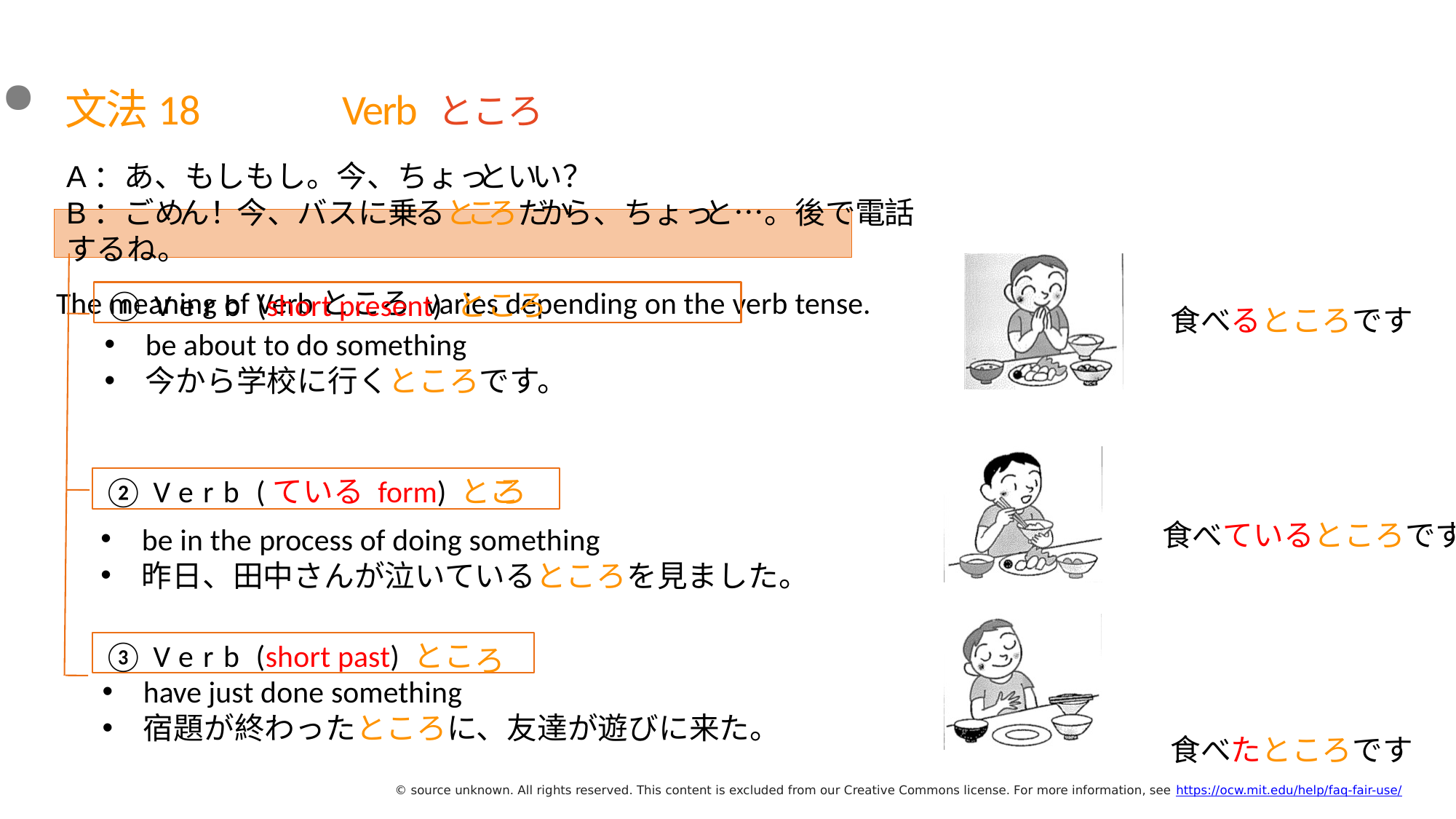

⽂法18	Verb ところ
A：あ、もしもし。今、ちょっといい？
B：ごめん！今、バスに乗るところだから、ちょっと…。後で電話するね。
The meaning of Verbところ varies depending on the verb tense.

①Verb (short present) とこ ろ
⾷べるところです

be about to do something
今から学校に⾏くところです。

②Verb (ている form) と こ
ろ

⾷べているところです
be in the process of doing something
昨⽇、⽥中さんが泣いているところを⾒ました。

③Verb (short past) とこ
ろ
have just done something
宿題が終わったところに、友達が遊びに来た。

⾷べたところです
© source unknown. All rights reserved. This content is excluded from our Creative Commons license. For more information, see https://ocw.mit.edu/help/faq-fair-use/